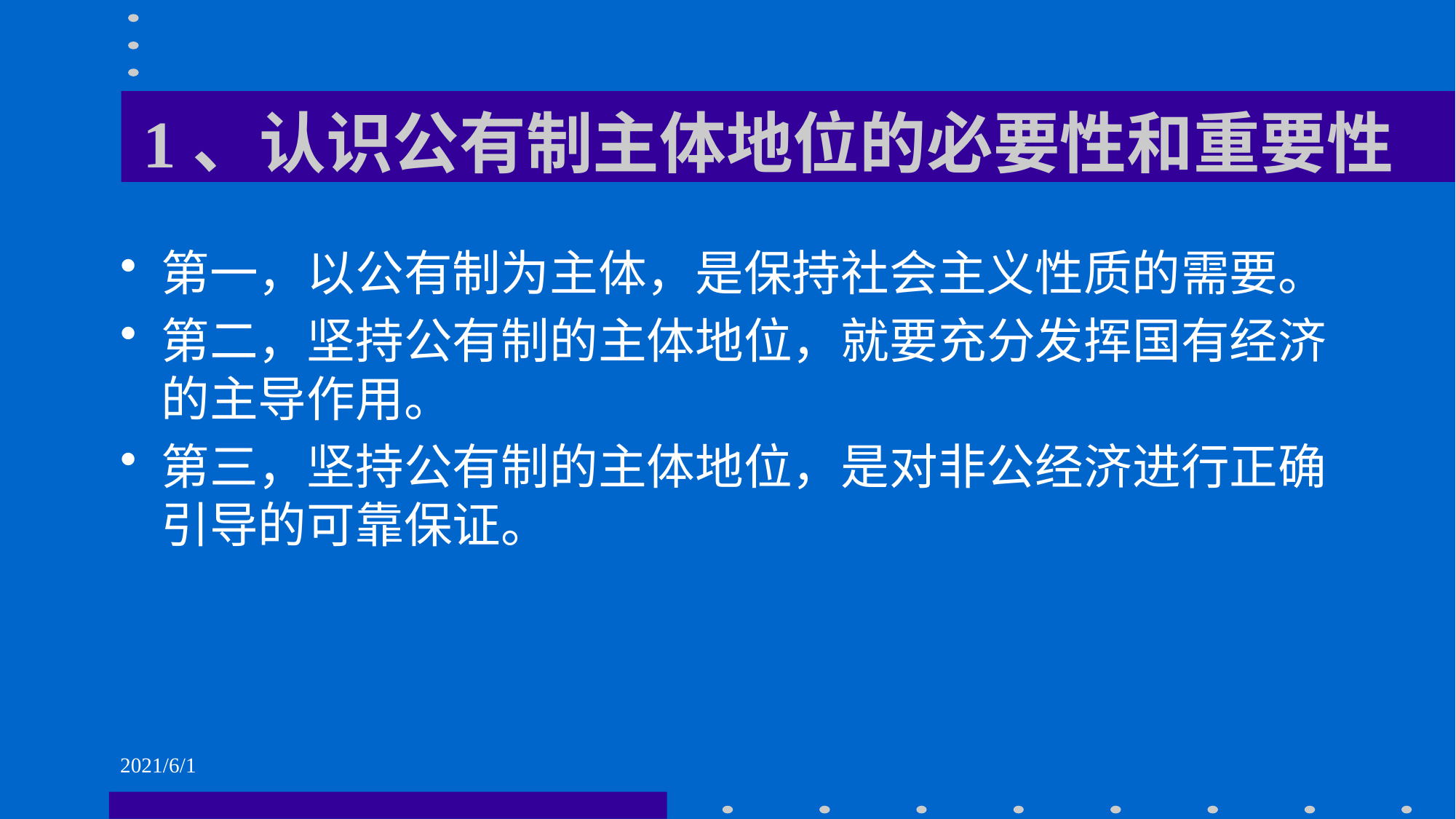

# 1、认识公有制主体地位的必要性和重要性
第一，以公有制为主体，是保持社会主义性质的需要。
第二，坚持公有制的主体地位，就要充分发挥国有经济的主导作用。
第三，坚持公有制的主体地位，是对非公经济进行正确引导的可靠保证。
2021/6/1